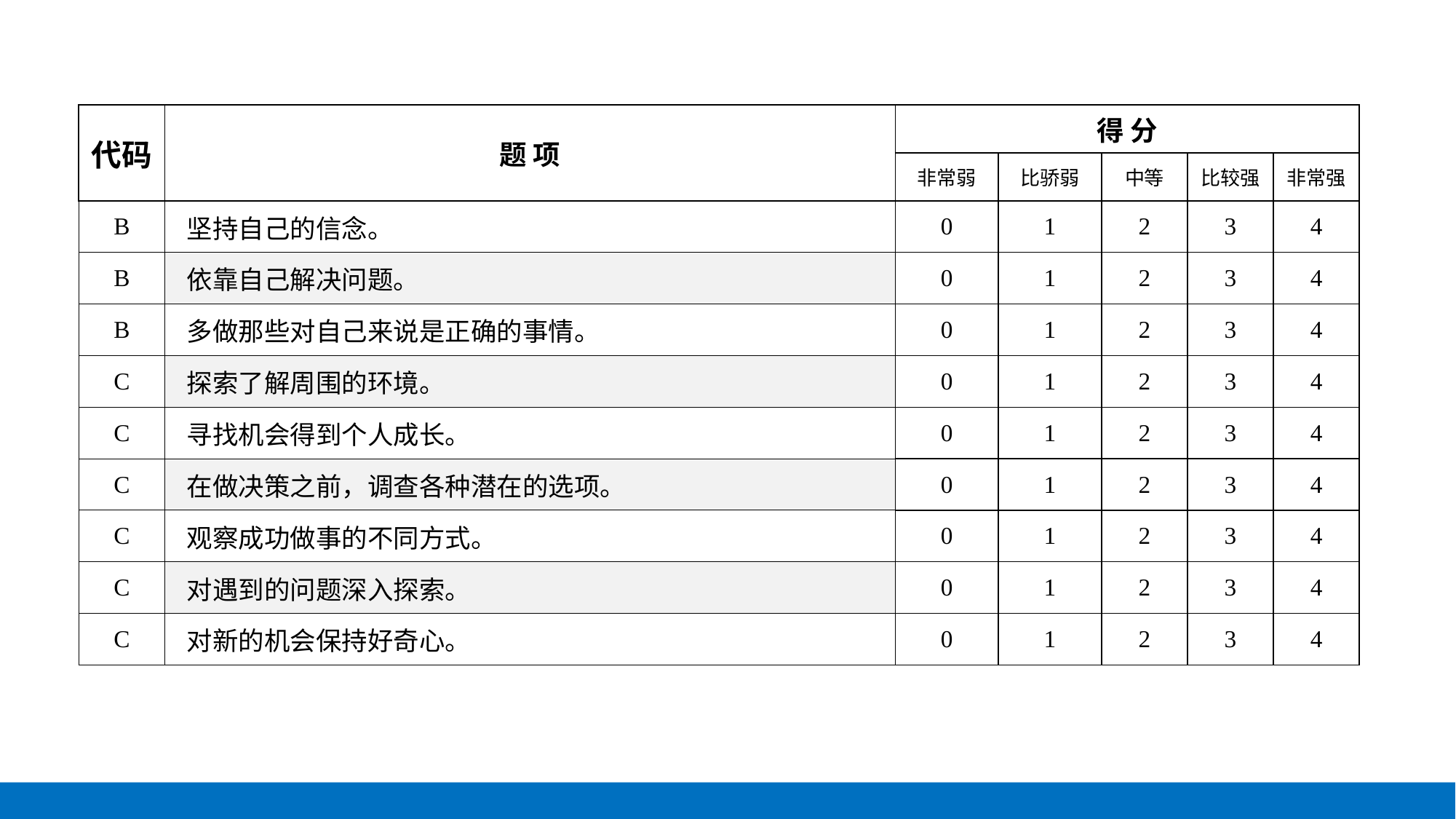

| 代码 | 题 项 | 得 分 |  |  |  |  |
| --- | --- | --- | --- | --- | --- | --- |
|  |  | 非常弱 | 比骄弱 | 中等 | 比较强 | 非常强 |
| B | 坚持自己的信念。 | 0 | 1 | 2 | 3 | 4 |
| B | 依靠自己解决问题。 | 0 | 1 | 2 | 3 | 4 |
| B | 多做那些对自己来说是正确的事情。 | 0 | 1 | 2 | 3 | 4 |
| C | 探索了解周围的环境。 | 0 | 1 | 2 | 3 | 4 |
| C | 寻找机会得到个人成长。 | 0 | 1 | 2 | 3 | 4 |
| C | 在做决策之前，调查各种潜在的选项。 | 0 | 1 | 2 | 3 | 4 |
| C | 观察成功做事的不同方式。 | 0 | 1 | 2 | 3 | 4 |
| C | 对遇到的问题深入探索。 | 0 | 1 | 2 | 3 | 4 |
| C | 对新的机会保持好奇心。 | 0 | 1 | 2 | 3 | 4 |